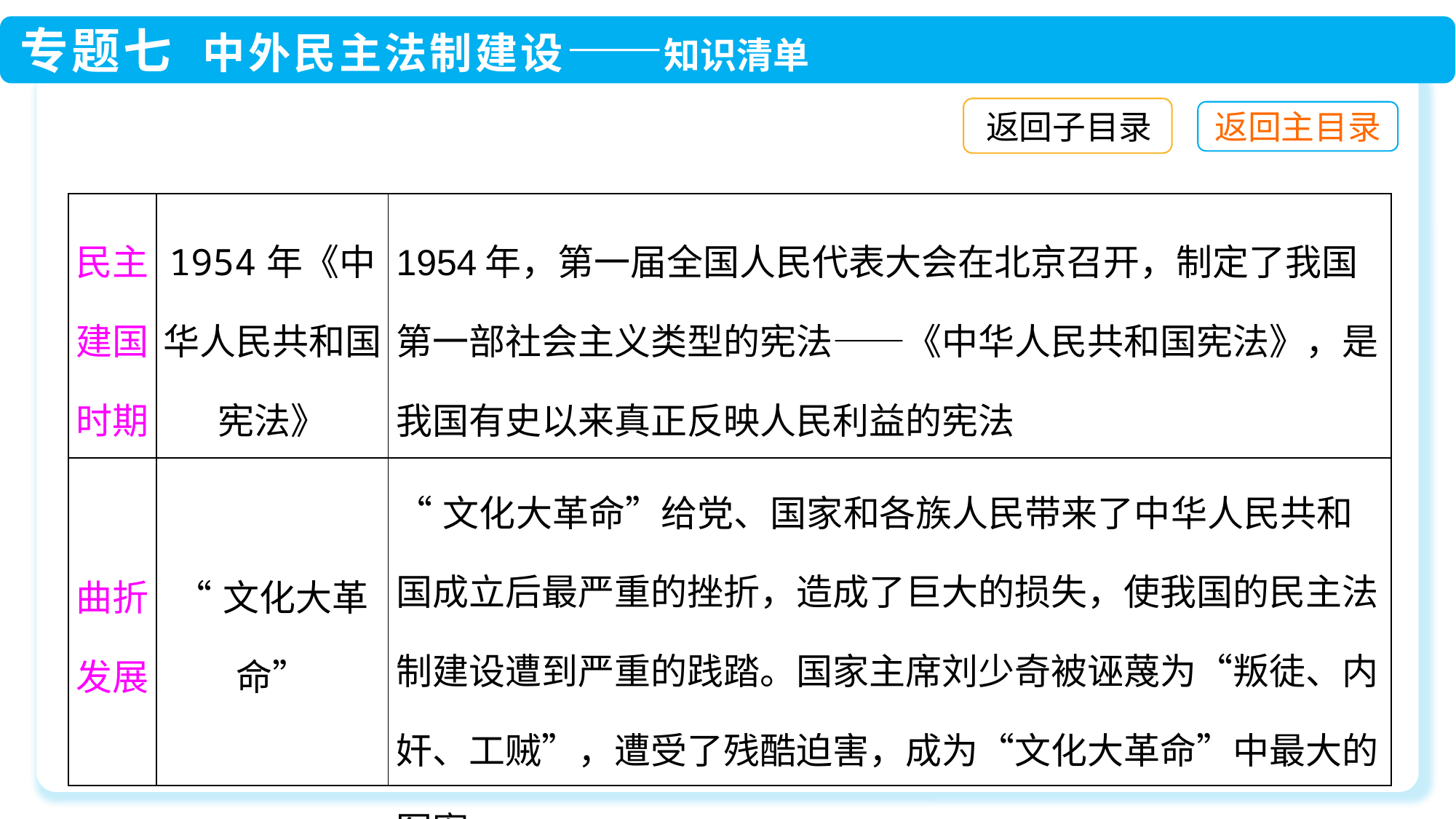

返回子目录
| 民主建国时期 | 1954年《中华人民共和国宪法》 | 1954年，第一届全国人民代表大会在北京召开，制定了我国第一部社会主义类型的宪法——《中华人民共和国宪法》，是我国有史以来真正反映人民利益的宪法 |
| --- | --- | --- |
| 曲折发展 | “文化大革命” | “文化大革命”给党、国家和各族人民带来了中华人民共和国成立后最严重的挫折，造成了巨大的损失，使我国的民主法制建设遭到严重的践踏。国家主席刘少奇被诬蔑为“叛徒、内奸、工贼”，遭受了残酷迫害，成为“文化大革命”中最大的冤案 |